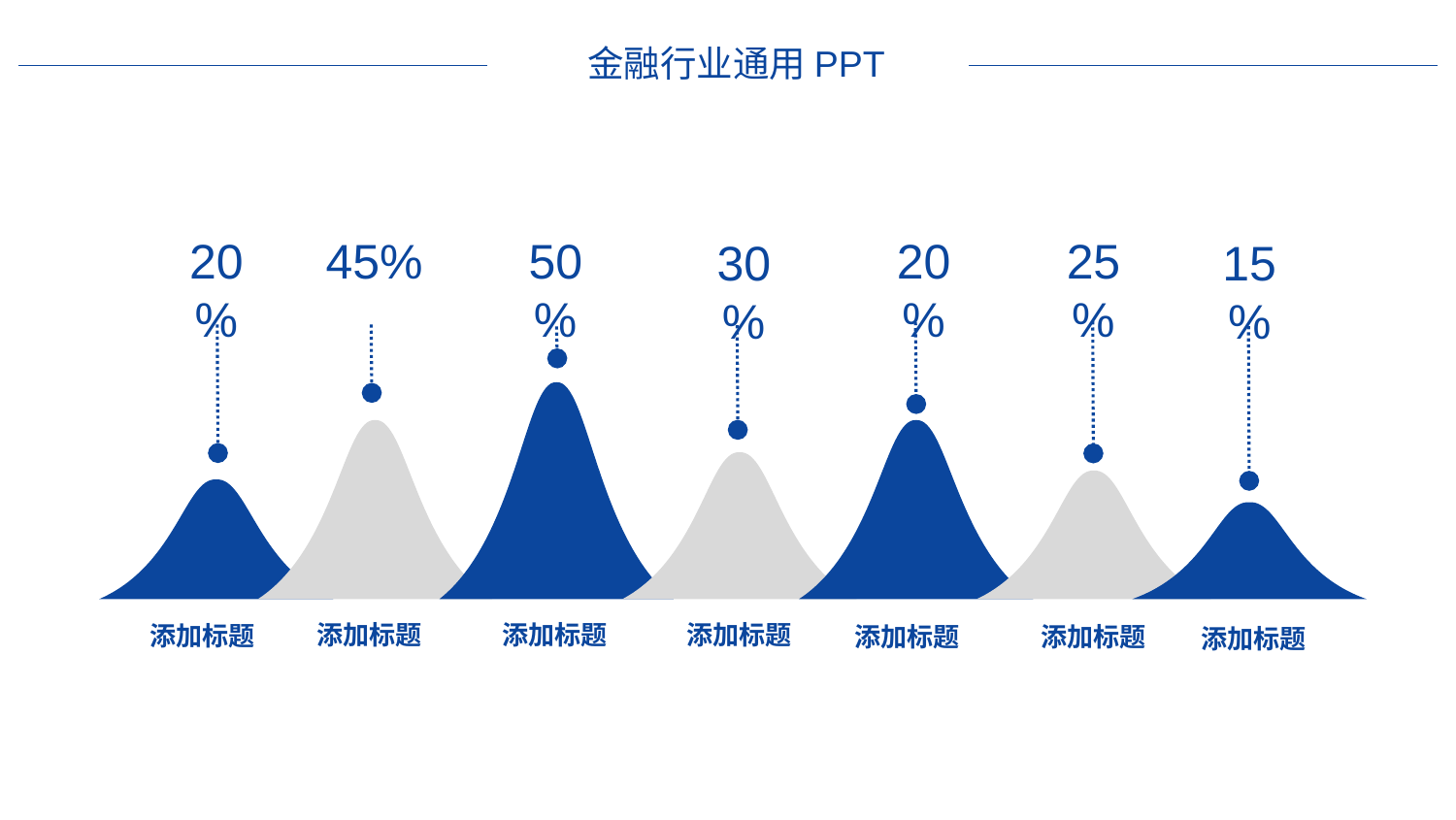

金融行业通用PPT
50%
25%
20%
20%
45%
30%
15%

添加标题
添加标题
添加标题
添加标题
添加标题
添加标题
添加标题